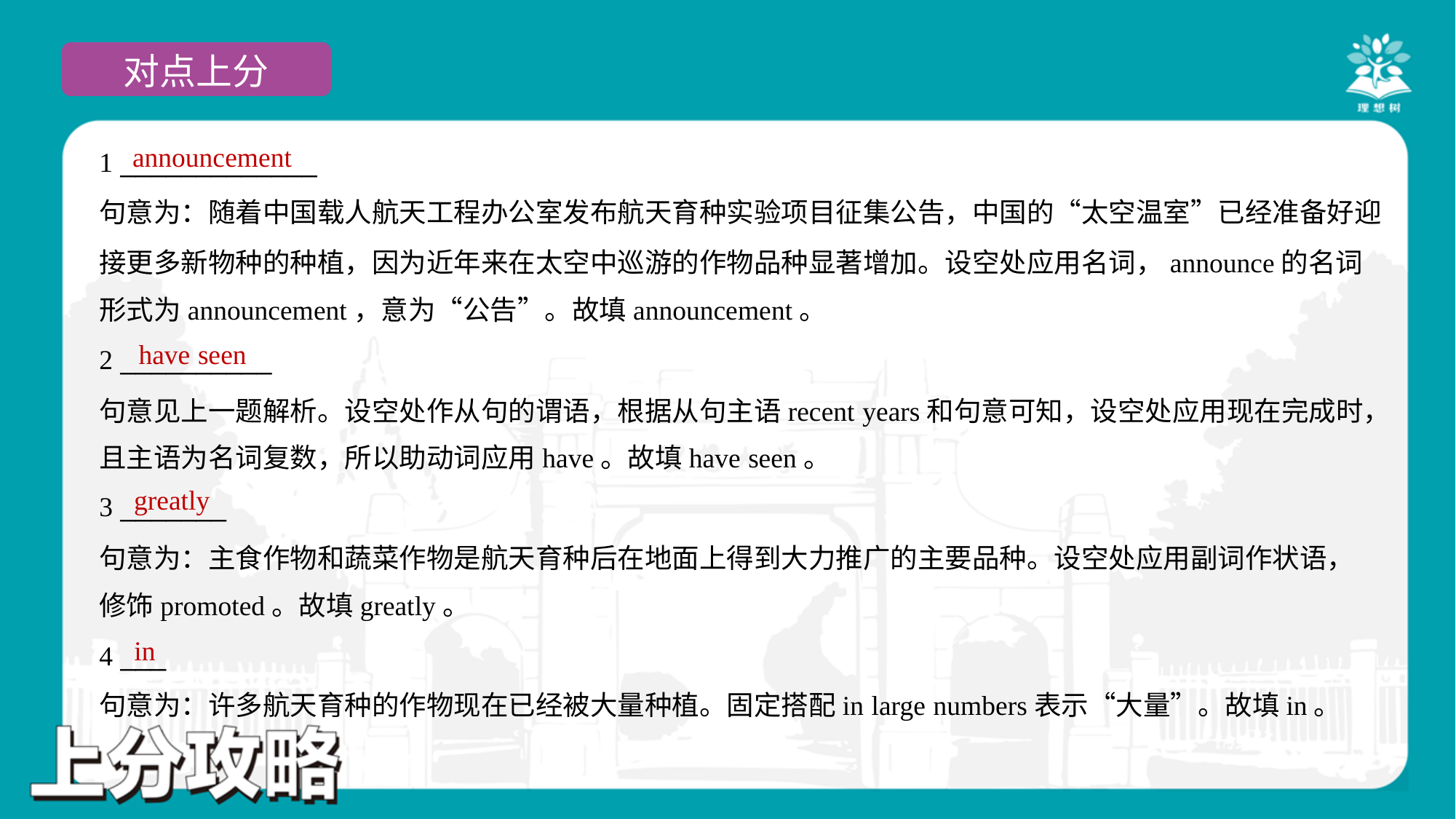

announcement
1 _____________
句意为：随着中国载人航天工程办公室发布航天育种实验项目征集公告，中国的“太空温室”已经准备好迎
接更多新物种的种植，因为近年来在太空中巡游的作物品种显著增加。设空处应用名词，announce的名词
形式为announcement，意为“公告”。故填announcement。
have seen
2 __________
句意见上一题解析。设空处作从句的谓语，根据从句主语recent years和句意可知，设空处应用现在完成时，
且主语为名词复数，所以助动词应用have。故填have seen。
greatly
3 _______
句意为：主食作物和蔬菜作物是航天育种后在地面上得到大力推广的主要品种。设空处应用副词作状语，
修饰promoted。故填greatly。
in
4 ___
句意为：许多航天育种的作物现在已经被大量种植。固定搭配in large numbers表示“大量”。故填in。